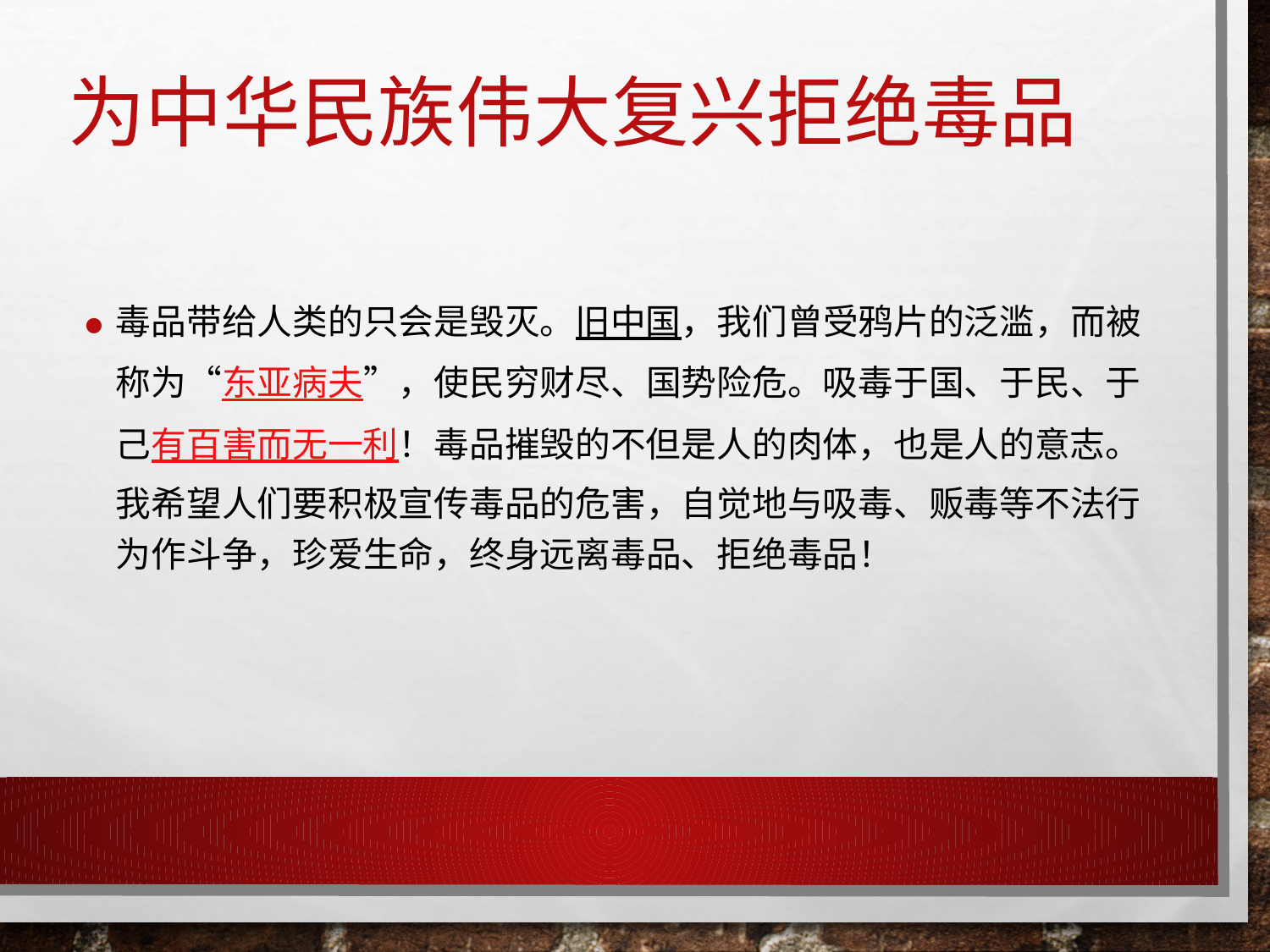

# 为中华民族伟大复兴拒绝毒品
毒品带给人类的只会是毁灭。旧中国，我们曾受鸦片的泛滥，而被称为“东亚病夫”，使民穷财尽、国势险危。吸毒于国、于民、于己有百害而无一利！毒品摧毁的不但是人的肉体，也是人的意志。我希望人们要积极宣传毒品的危害，自觉地与吸毒、贩毒等不法行为作斗争，珍爱生命，终身远离毒品、拒绝毒品！